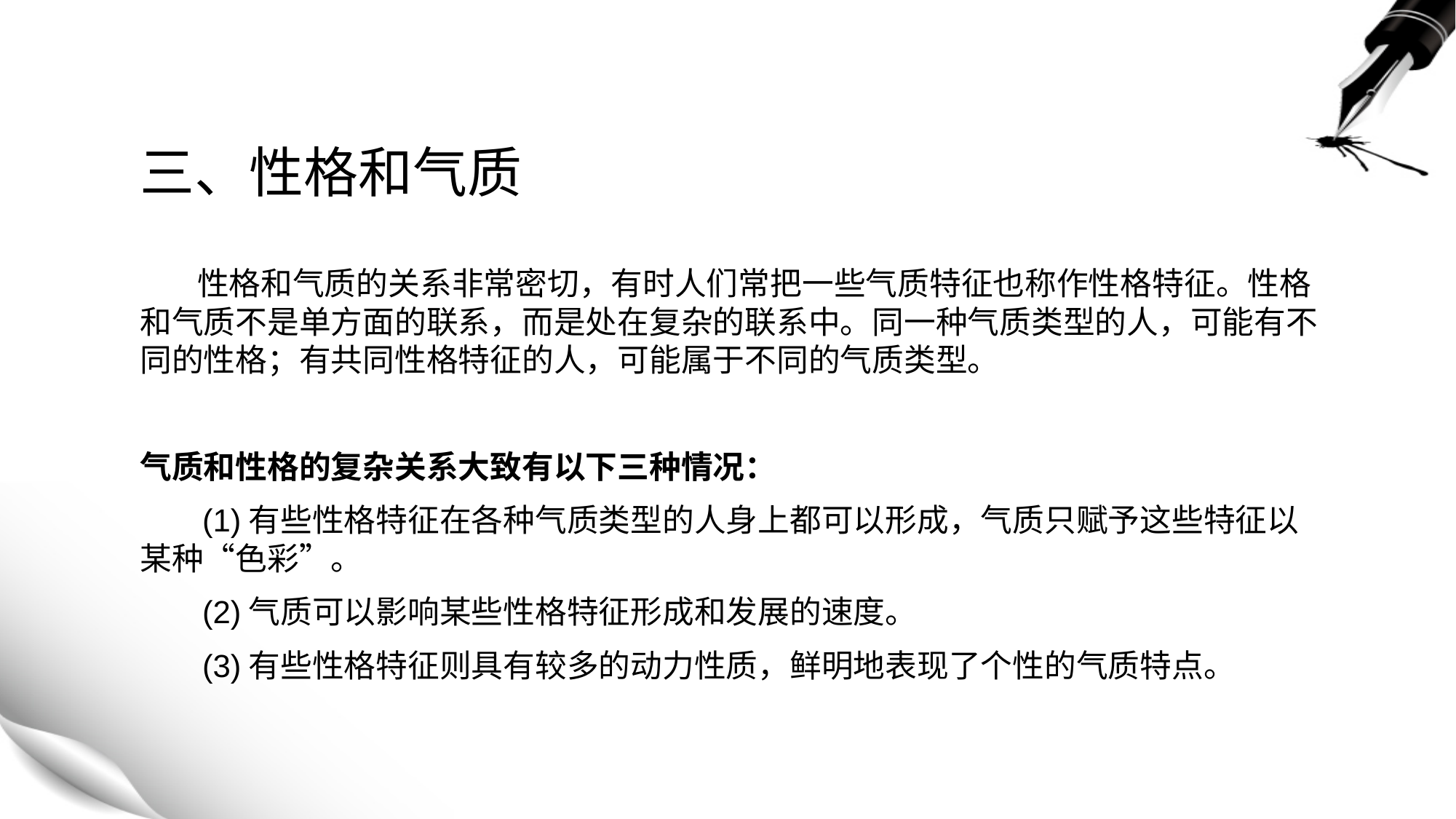

# 三、性格和气质
       性格和气质的关系非常密切，有时人们常把一些气质特征也称作性格特征。性格和气质不是单方面的联系，而是处在复杂的联系中。同一种气质类型的人，可能有不同的性格；有共同性格特征的人，可能属于不同的气质类型。

气质和性格的复杂关系大致有以下三种情况：
       (1)有些性格特征在各种气质类型的人身上都可以形成，气质只赋予这些特征以某种“色彩”。
       (2)气质可以影响某些性格特征形成和发展的速度。
       (3)有些性格特征则具有较多的动力性质，鲜明地表现了个性的气质特点。